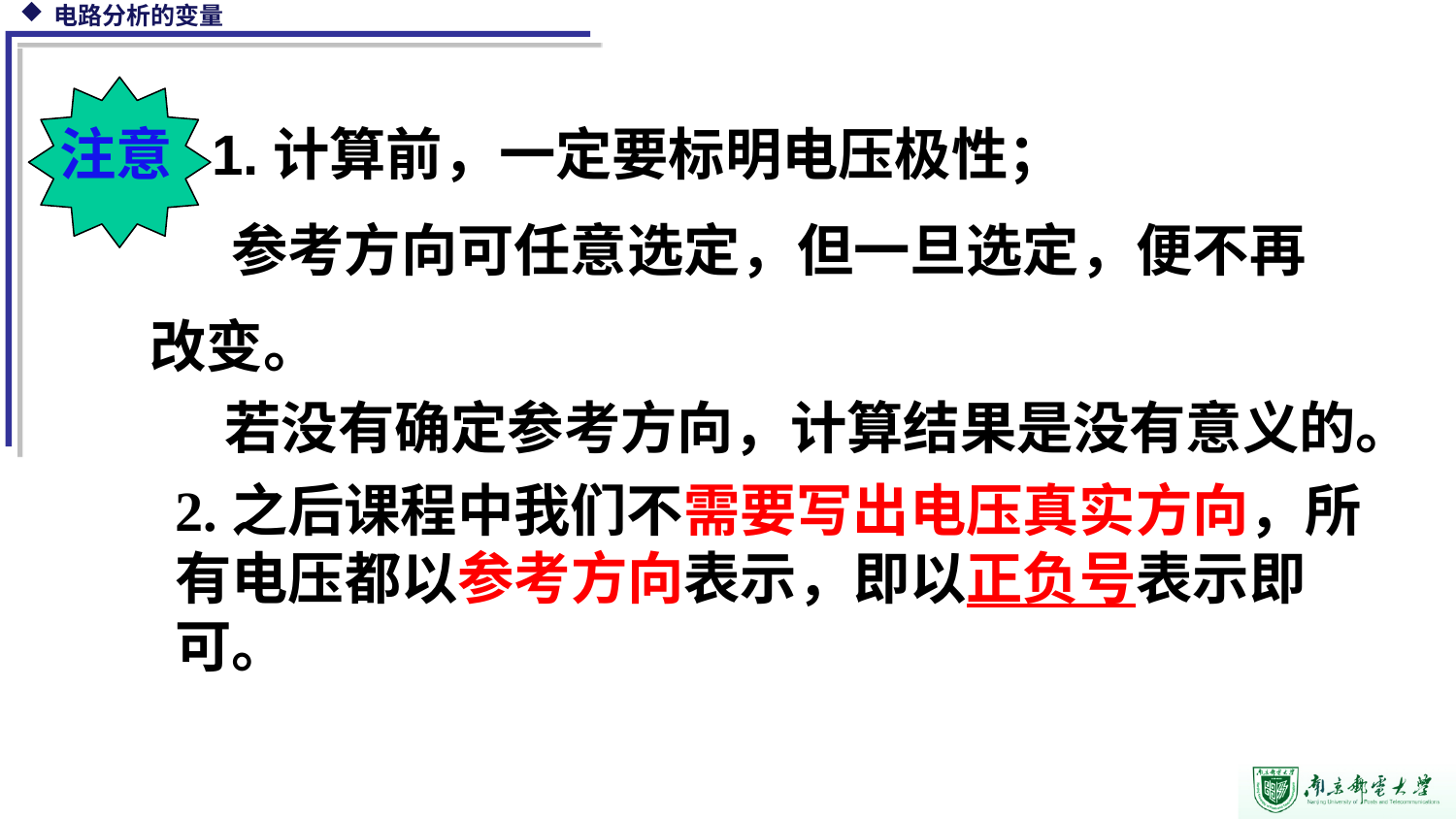

注意  1.计算前，一定要标明电压极性；
	 参考方向可任意选定，但一旦选定，便不再
      改变。
若没有确定参考方向，计算结果是没有意义的。
2.之后课程中我们不需要写出电压真实方向，所有电压都以参考方向表示，即以正负号表示即可。